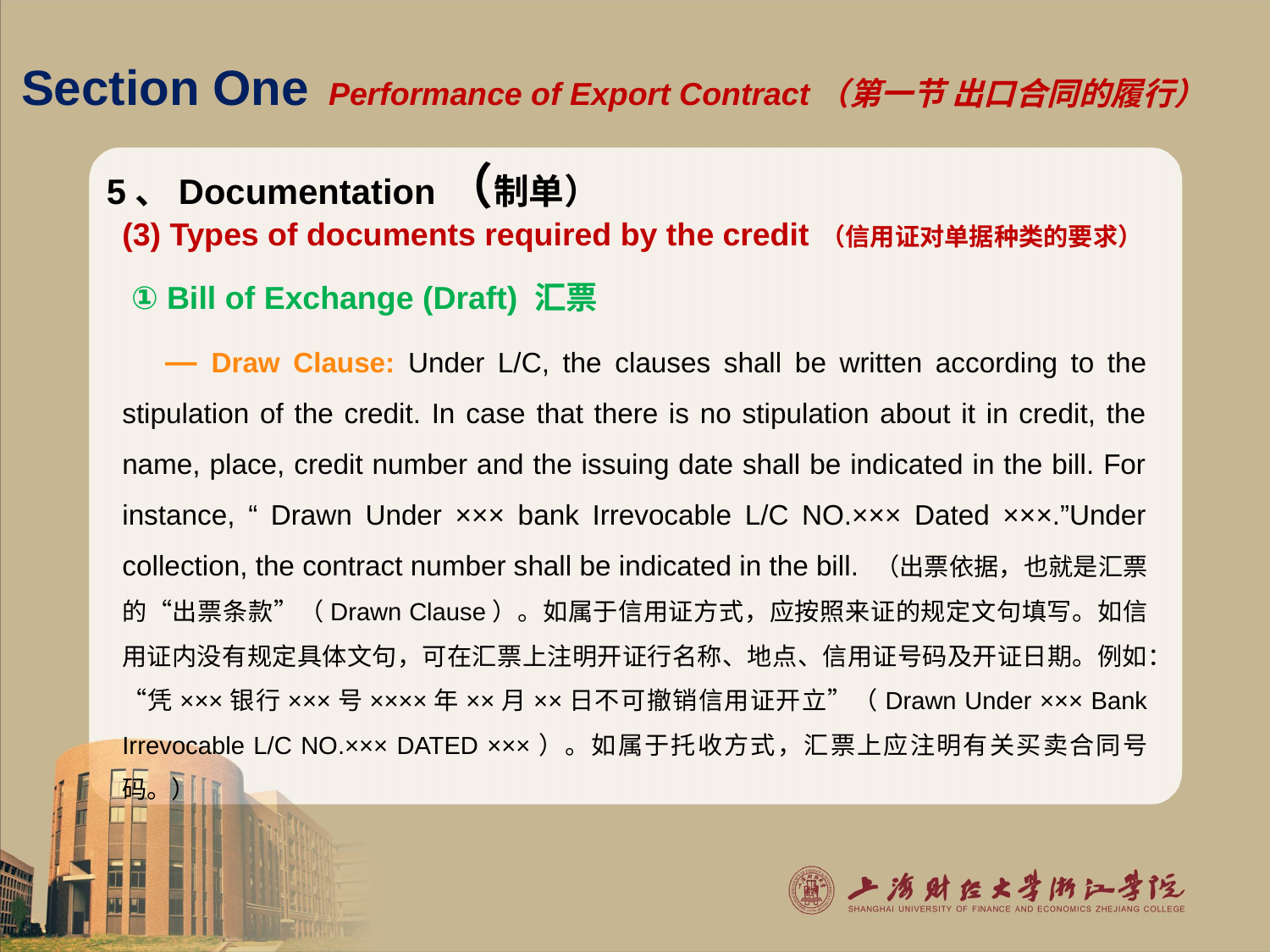

# Section One  Performance of Export Contract（第一节 出口合同的履行）
5、Documentation（制单）
(3) Types of documents required by the credit  （信用证对单据种类的要求）
 ① Bill of Exchange (Draft) 汇票
   — Draw Clause: Under L/C, the clauses shall be written according to the stipulation of the credit. In case that there is no stipulation about it in credit, the name, place, credit number and the issuing date shall be indicated in the bill. For instance, “ Drawn Under ××× bank Irrevocable L/C NO.××× Dated ×××.”Under collection, the contract number shall be indicated in the bill. （出票依据，也就是汇票的“出票条款”（Drawn Clause）。如属于信用证方式，应按照来证的规定文句填写。如信用证内没有规定具体文句，可在汇票上注明开证行名称、地点、信用证号码及开证日期。例如：“凭×××银行×××号××××年××月××日不可撤销信用证开立”（Drawn Under ××× Bank Irrevocable L/C NO.××× DATED ×××）。如属于托收方式，汇票上应注明有关买卖合同号码。）